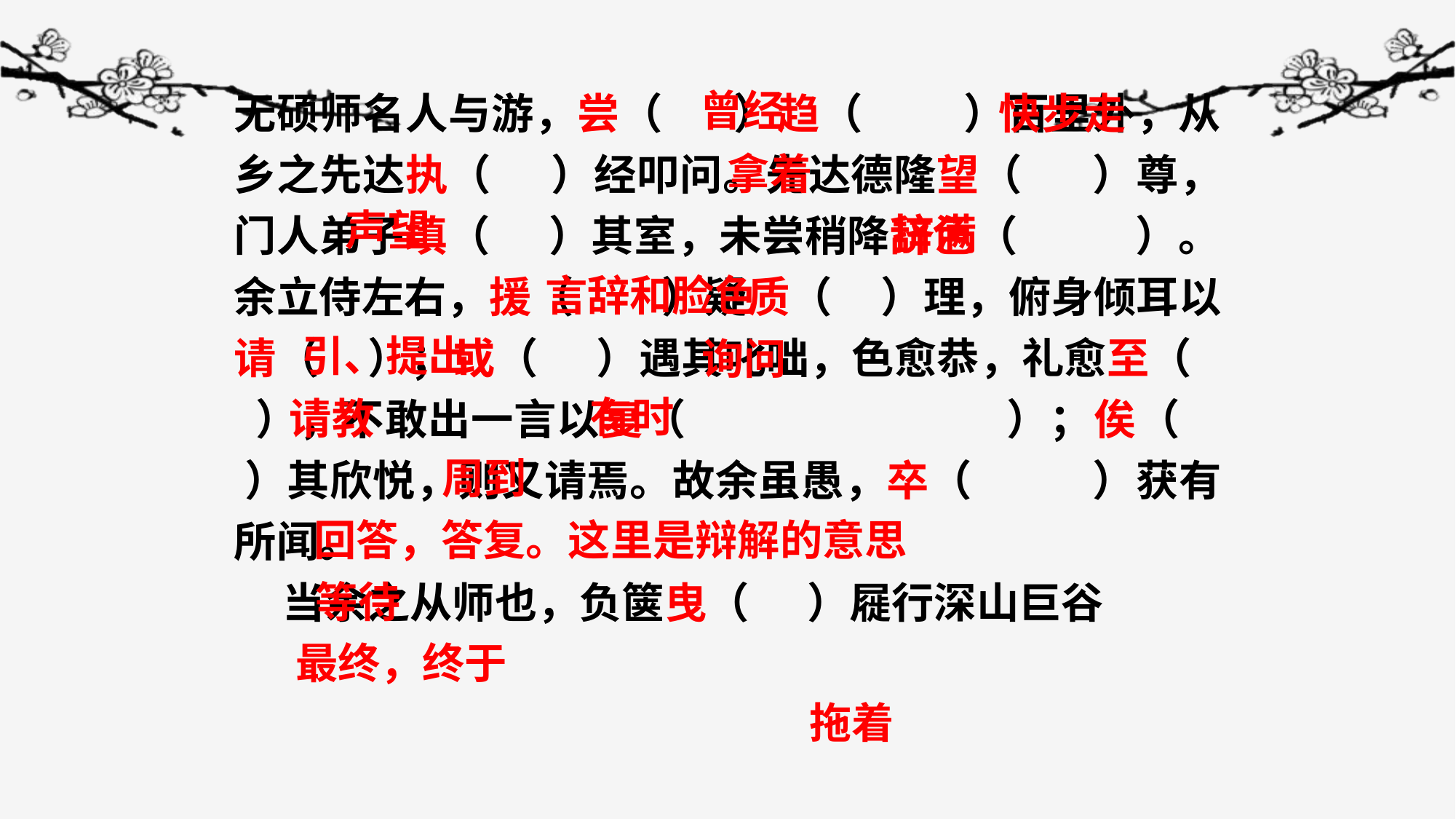

曾经
无硕师名人与游，尝（       ）趋（          ）百里外，从乡之先达执（      ）经叩问。先达德隆望（       ）尊，门人弟子填（      ）其室，未尝稍降辞色（            ）。余立侍左右，援（         ）疑质（     ）理，俯身倾耳以请（     ）；或（      ）遇其叱咄，色愈恭，礼愈至（      ），不敢出一言以复（                               ）；俟（      ）其欣悦，则又请焉。故余虽愚，卒（            ）获有所闻。
    当余之从师也，负箧曳（      ）屣行深山巨谷
快步走
拿着
声望
挤满
言辞和脸色
引、提出
询问
有时
请教
周到
回答，答复。这里是辩解的意思
等待
最终，终于
拖着